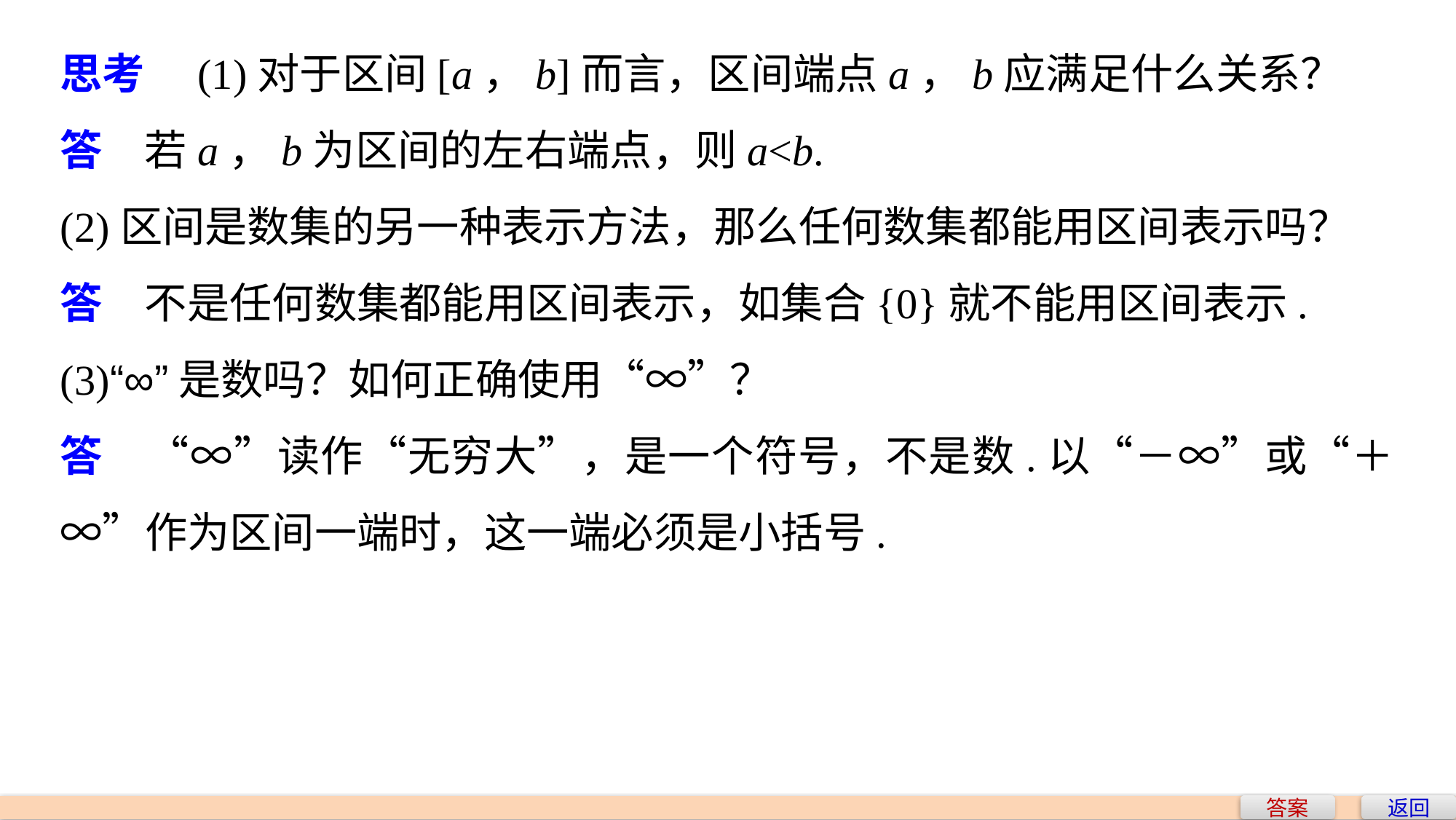

思考　(1)对于区间[a，b]而言，区间端点a，b应满足什么关系？
答　若a，b为区间的左右端点，则a<b.
(2)区间是数集的另一种表示方法，那么任何数集都能用区间表示吗？
答　不是任何数集都能用区间表示，如集合{0}就不能用区间表示.
(3)“∞”是数吗？如何正确使用“∞”？
答　“∞”读作“无穷大”，是一个符号，不是数.以“－∞”或“＋∞”作为区间一端时，这一端必须是小括号.
答案
返回